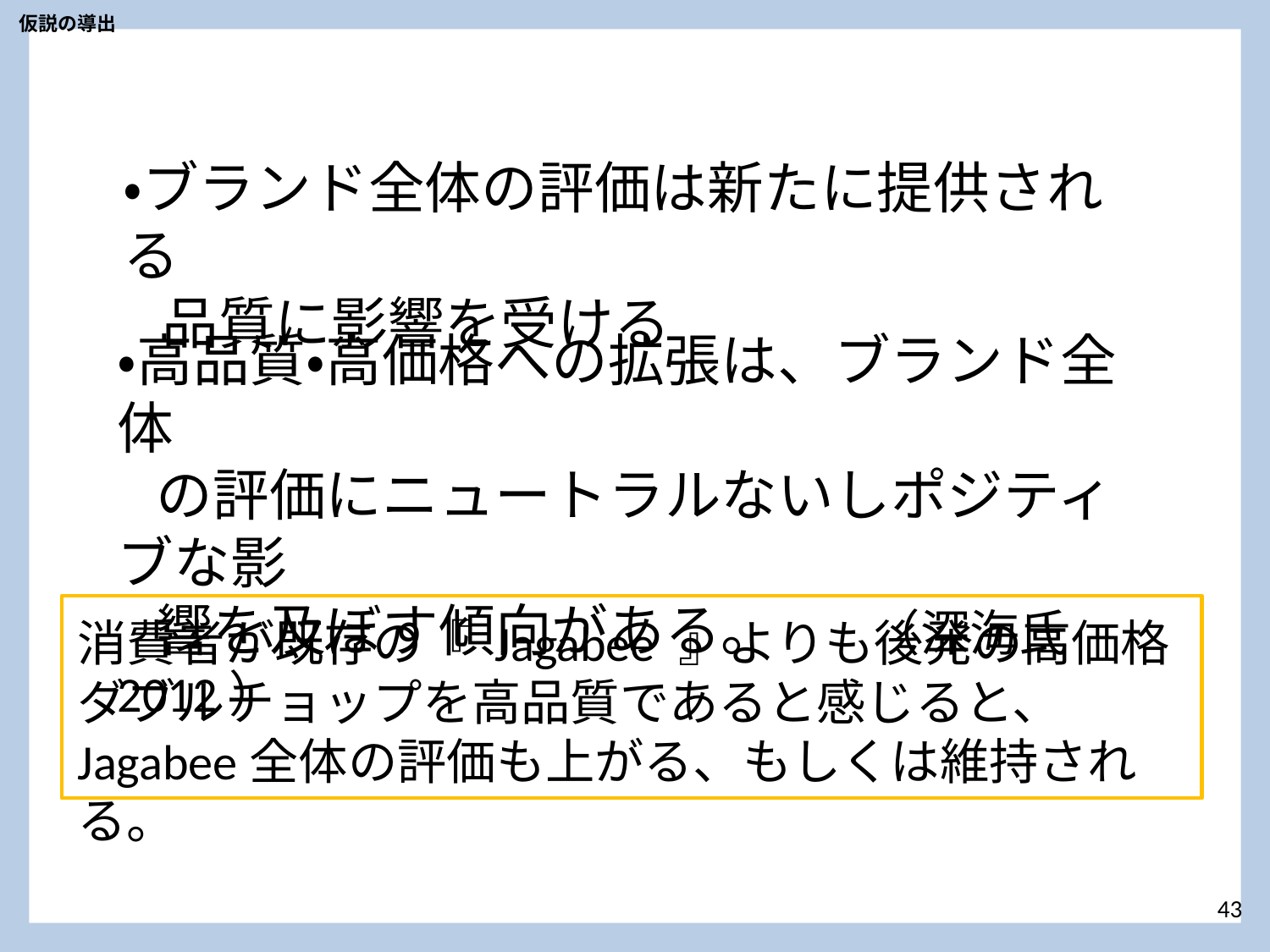

仮説の導出
・ブランド全体の評価は新たに提供される
  品質に影響を受ける
・高品質・高価格への拡張は、ブランド全体
  の評価にニュートラルないしポジティブな影
  響を及ぼす傾向がある。　    （深海氏　2012）

消費者が既存の『 Jagabee 』よりも後発の高価格ダブルチョップを高品質であると感じると、 Jagabee全体の評価も上がる、もしくは維持される。
43